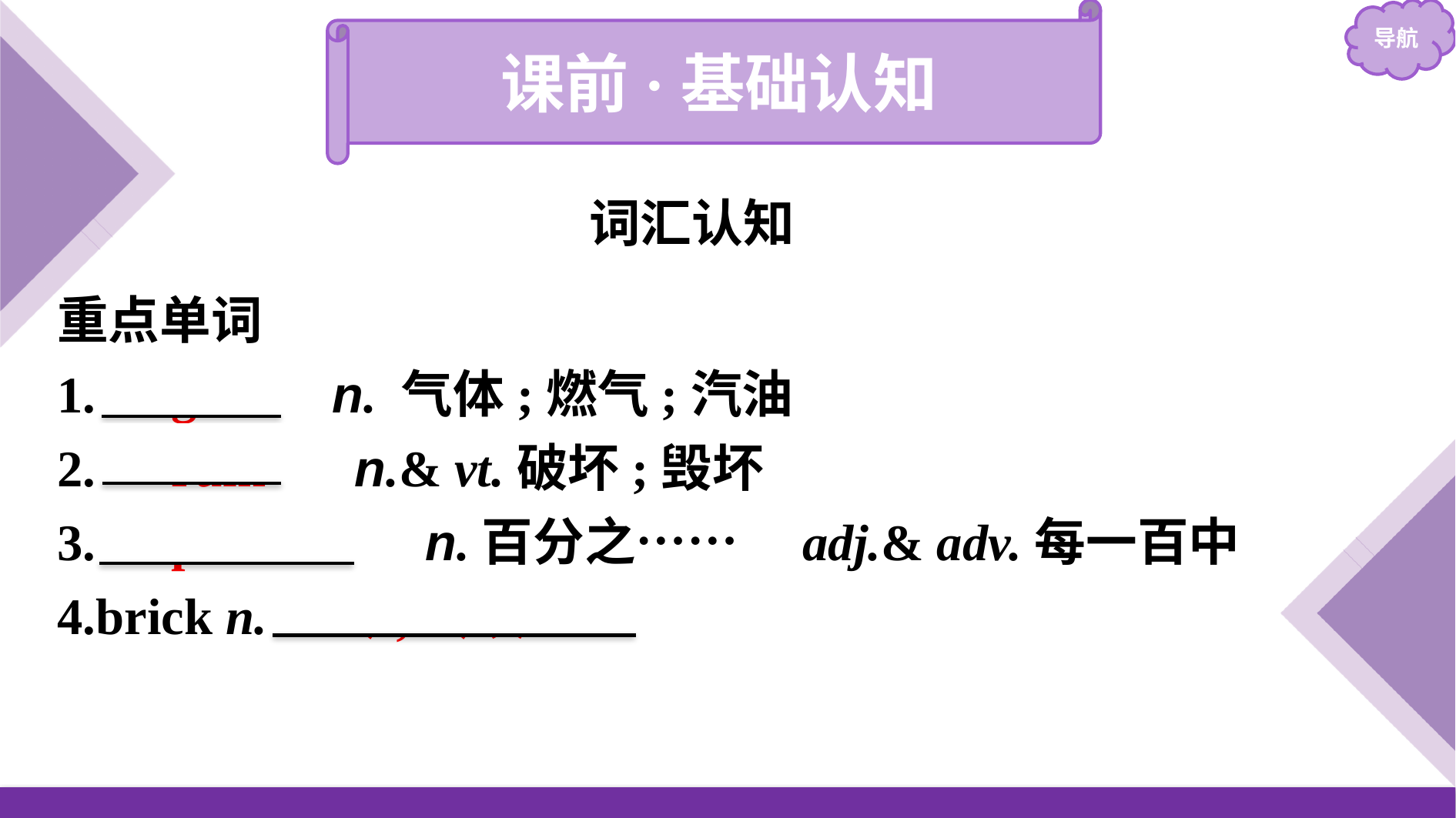

课前·基础认知
词汇认知
重点单词
1.　gas　 n. 气体;燃气;汽油
2.　ruin　 n.& vt.破坏;毁坏
3.　percent　 n.百分之……　adj.& adv.每一百中
4.brick n.　砖;砖块